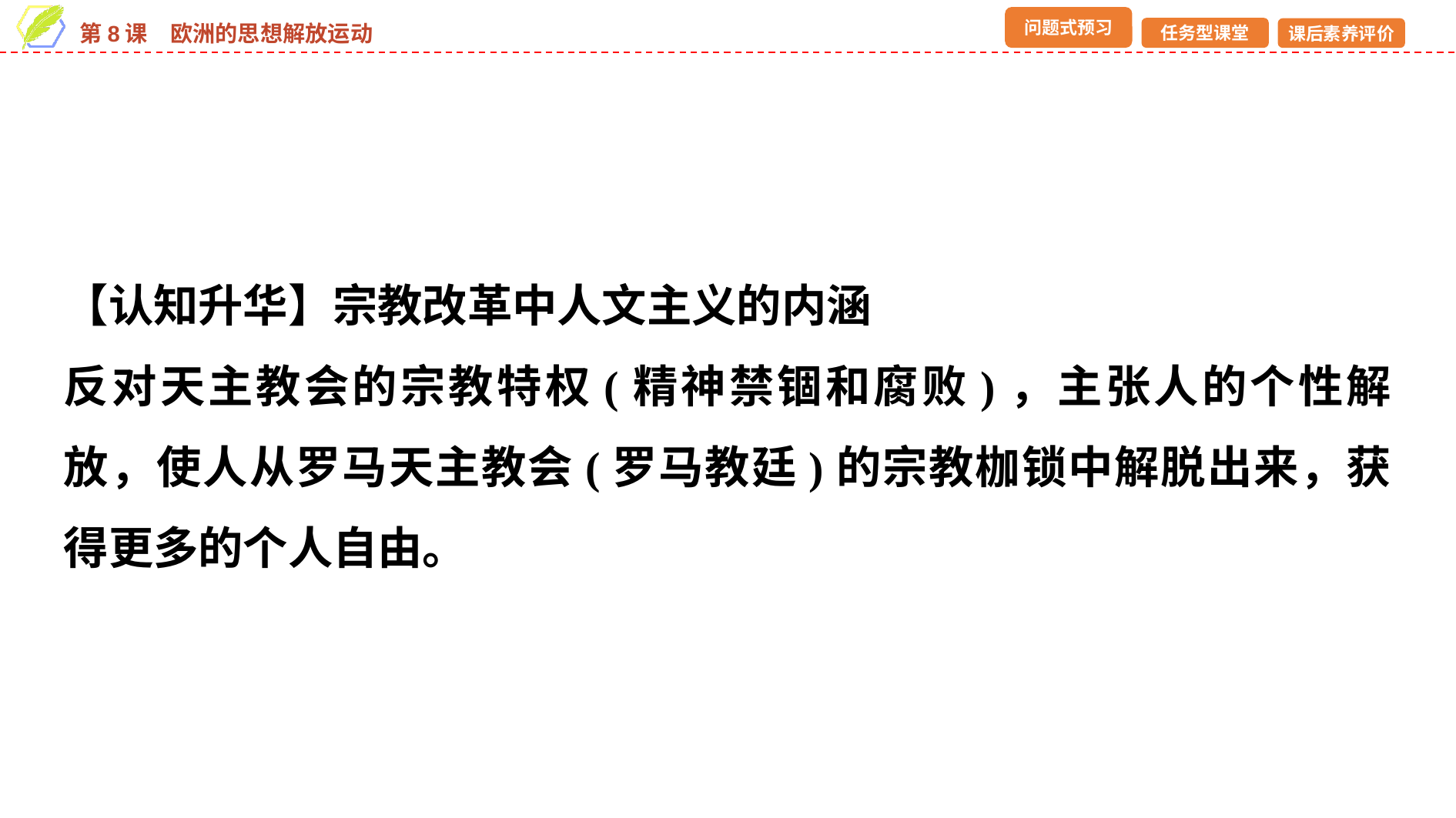

【认知升华】宗教改革中人文主义的内涵
反对天主教会的宗教特权(精神禁锢和腐败)，主张人的个性解放，使人从罗马天主教会(罗马教廷)的宗教枷锁中解脱出来，获得更多的个人自由。